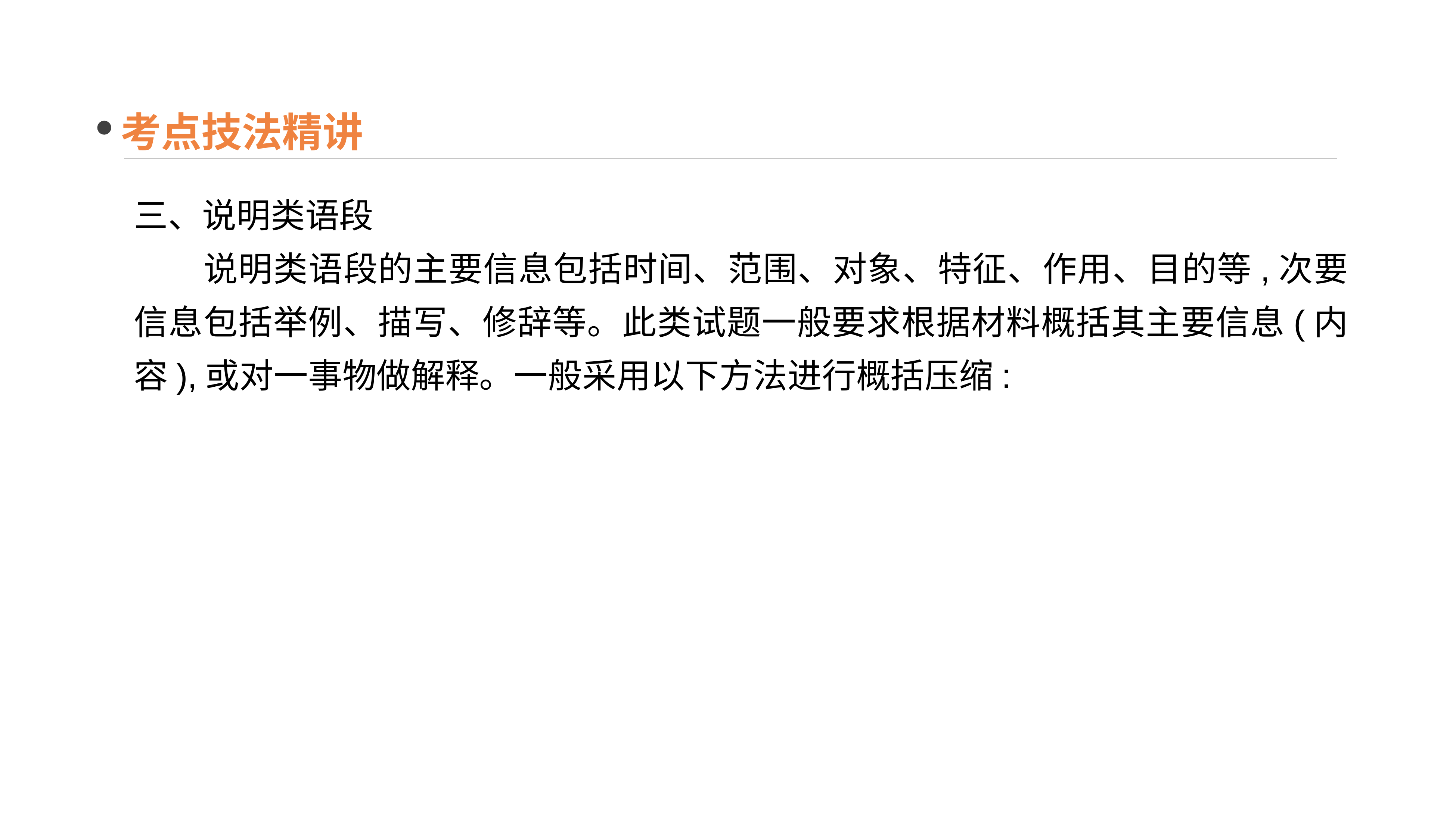

考点技法精讲

三、说明类语段
　　说明类语段的主要信息包括时间、范围、对象、特征、作用、目的等,次要信息包括举例、描写、修辞等。此类试题一般要求根据材料概括其主要信息(内容),或对一事物做解释。一般采用以下方法进行概括压缩: